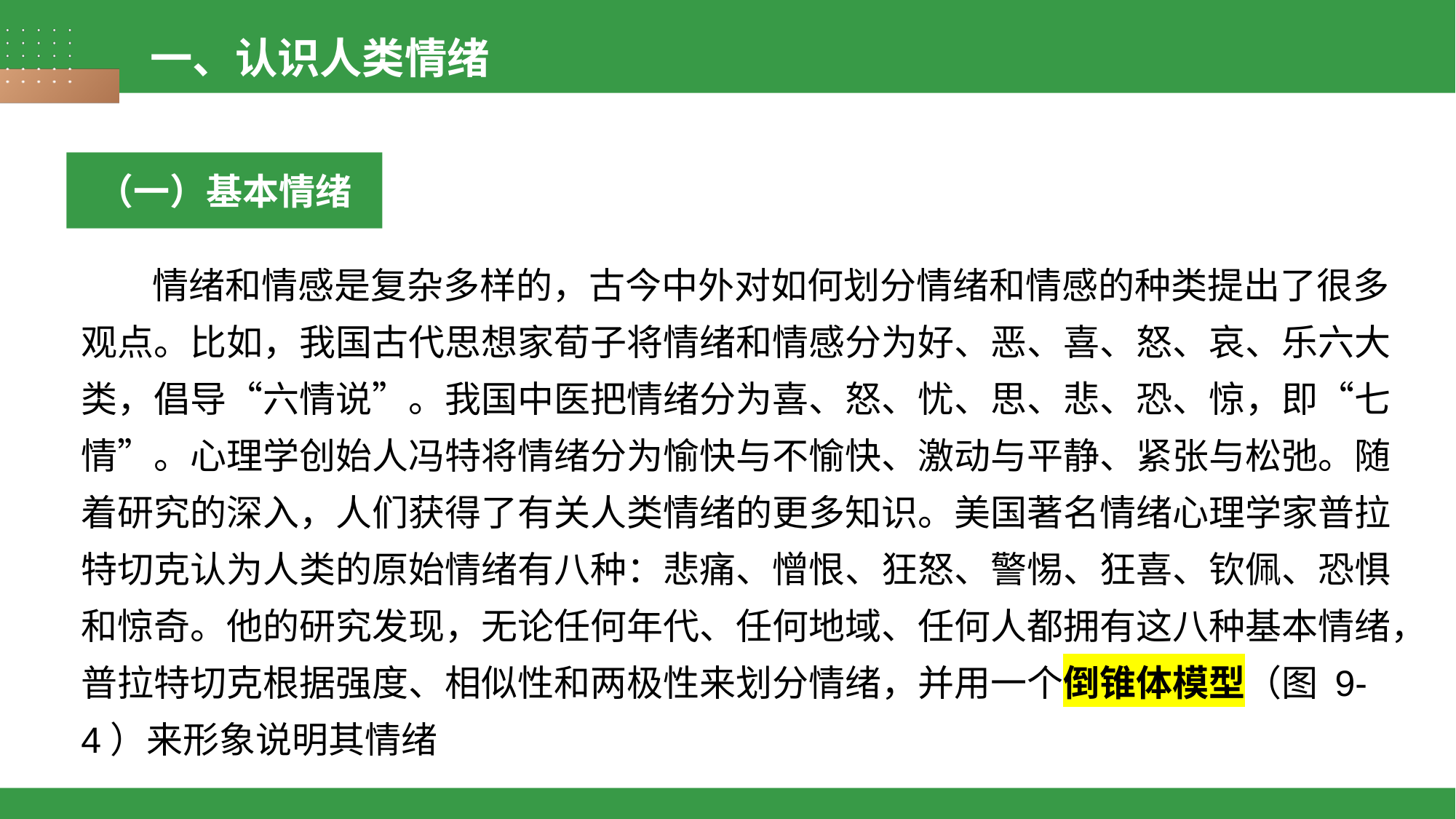

一、认识人类情绪
（一）基本情绪
 情绪和情感是复杂多样的，古今中外对如何划分情绪和情感的种类提出了很多观点。比如，我国古代思想家荀子将情绪和情感分为好、恶、喜、怒、哀、乐六大类，倡导“六情说”。我国中医把情绪分为喜、怒、忧、思、悲、恐、惊，即“七情”。心理学创始人冯特将情绪分为愉快与不愉快、激动与平静、紧张与松弛。随着研究的深入，人们获得了有关人类情绪的更多知识。美国著名情绪心理学家普拉特切克认为人类的原始情绪有八种：悲痛、憎恨、狂怒、警惕、狂喜、钦佩、恐惧和惊奇。他的研究发现，无论任何年代、任何地域、任何人都拥有这八种基本情绪，普拉特切克根据强度、相似性和两极性来划分情绪，并用一个倒锥体模型（图 9-4）来形象说明其情绪